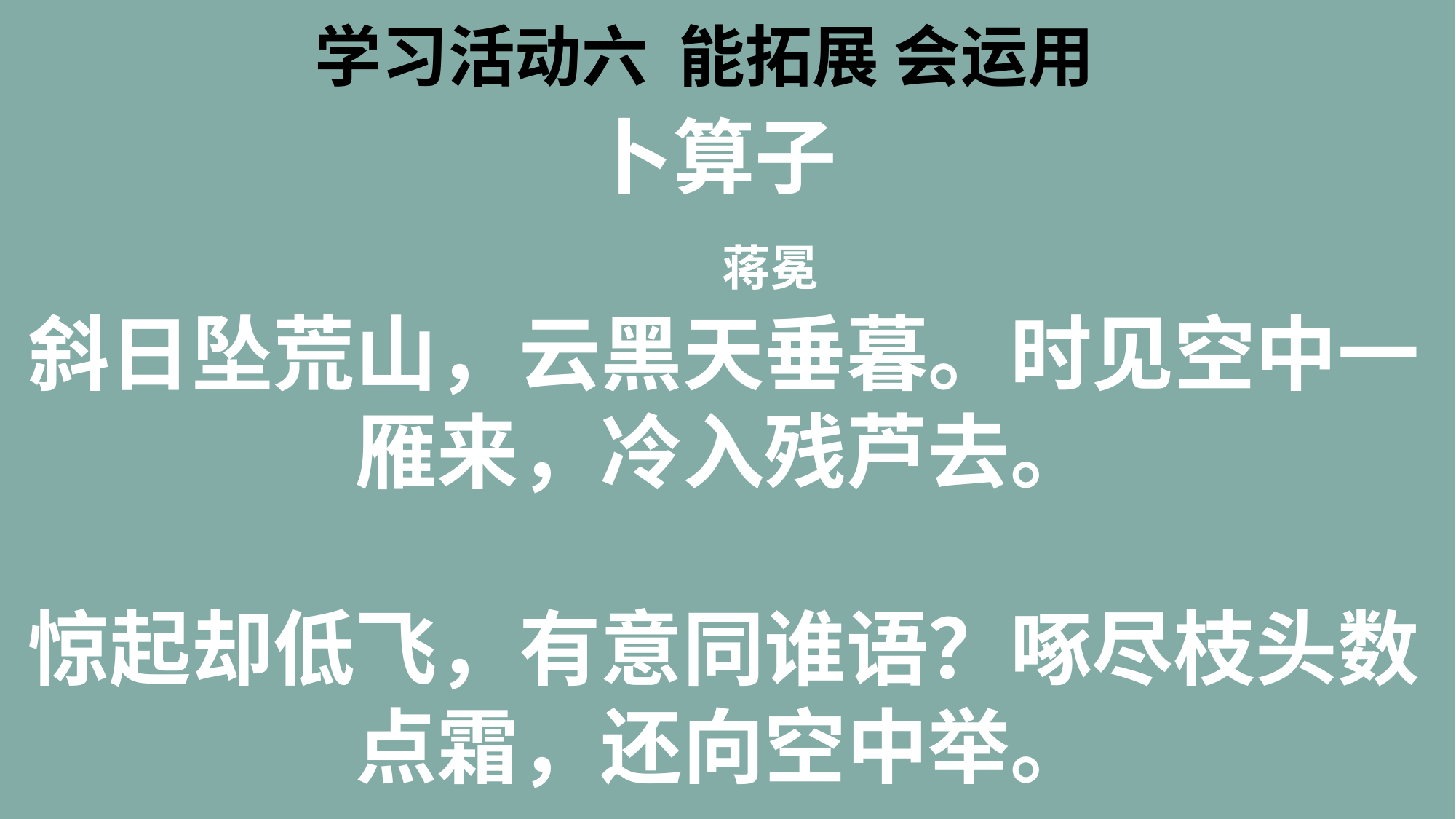

学习活动六  能拓展 会运用

卜算子
     蒋冕
斜日坠荒山，云黑天垂暮。时见空中一雁来，冷入残芦去。

惊起却低飞，有意同谁语？啄尽枝头数点霜，还向空中举。